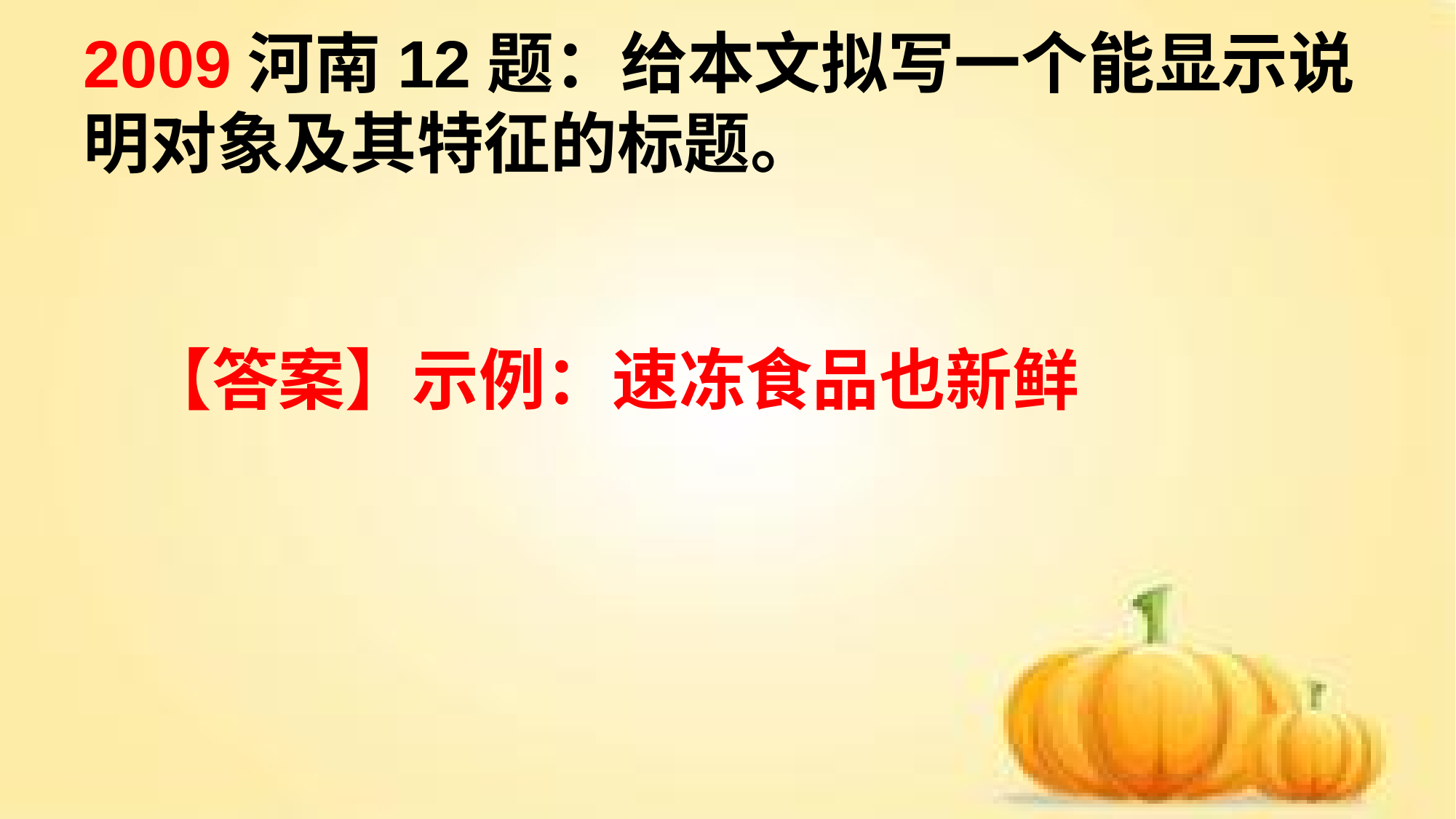

# 2009河南12题：给本文拟写一个能显示说明对象及其特征的标题。
【答案】示例：速冻食品也新鲜